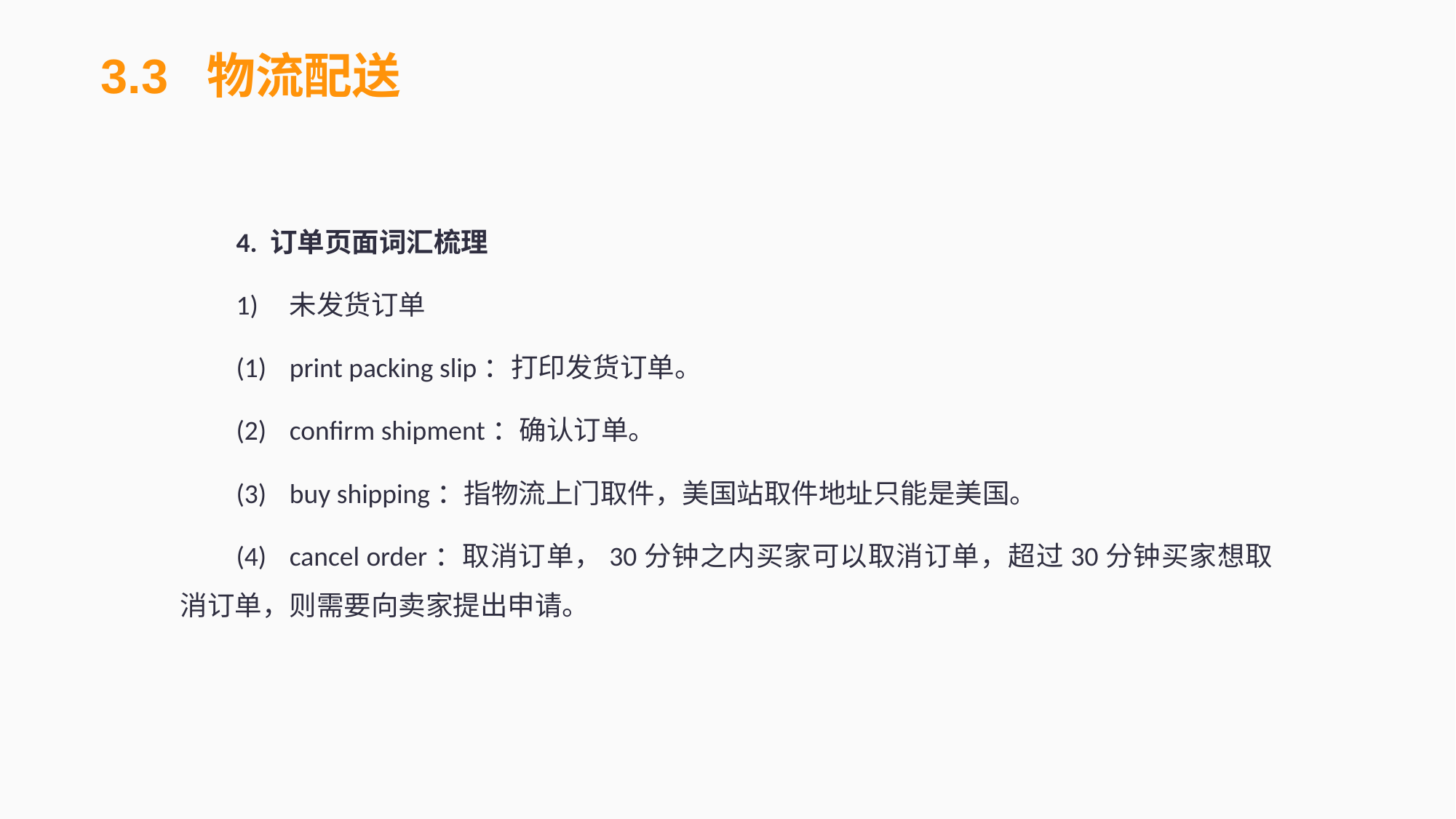

3.3  物流配送
4. 订单页面词汇梳理
1)	未发货订单
(1)	print packing slip：打印发货订单。
(2)	confirm shipment：确认订单。
(3)	buy shipping：指物流上门取件，美国站取件地址只能是美国。
(4)	cancel order：取消订单，30分钟之内买家可以取消订单，超过30分钟买家想取消订单，则需要向卖家提出申请。